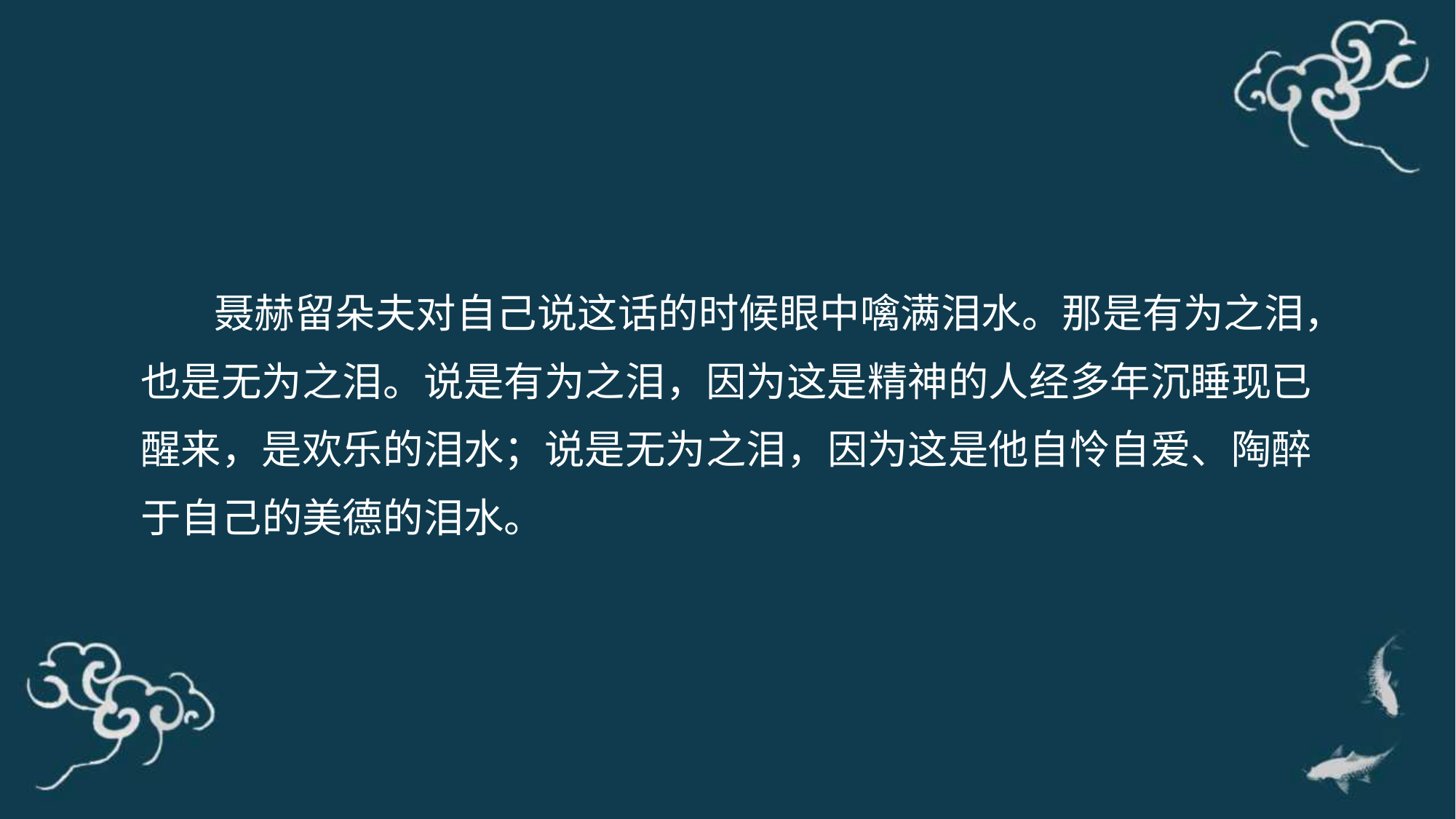

聂赫留朵夫对自己说这话的时候眼中噙满泪水。那是有为之泪，也是无为之泪。说是有为之泪，因为这是精神的人经多年沉睡现已醒来，是欢乐的泪水；说是无为之泪，因为这是他自怜自爱、陶醉于自己的美德的泪水。